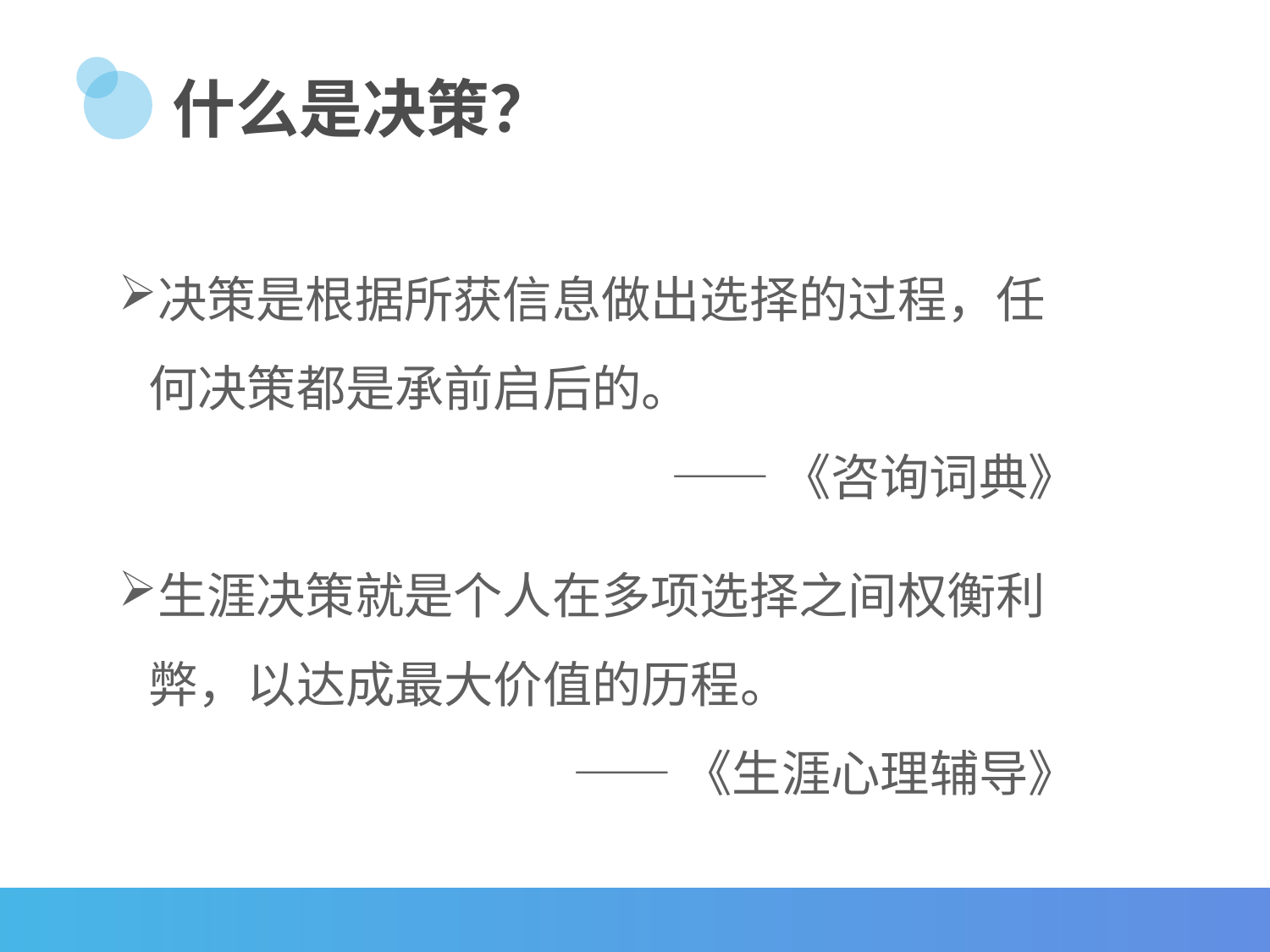

什么是决策？
决策是根据所获信息做出选择的过程，任何决策都是承前启后的。
——《咨询词典》
生涯决策就是个人在多项选择之间权衡利弊，以达成最大价值的历程。
——《生涯心理辅导》